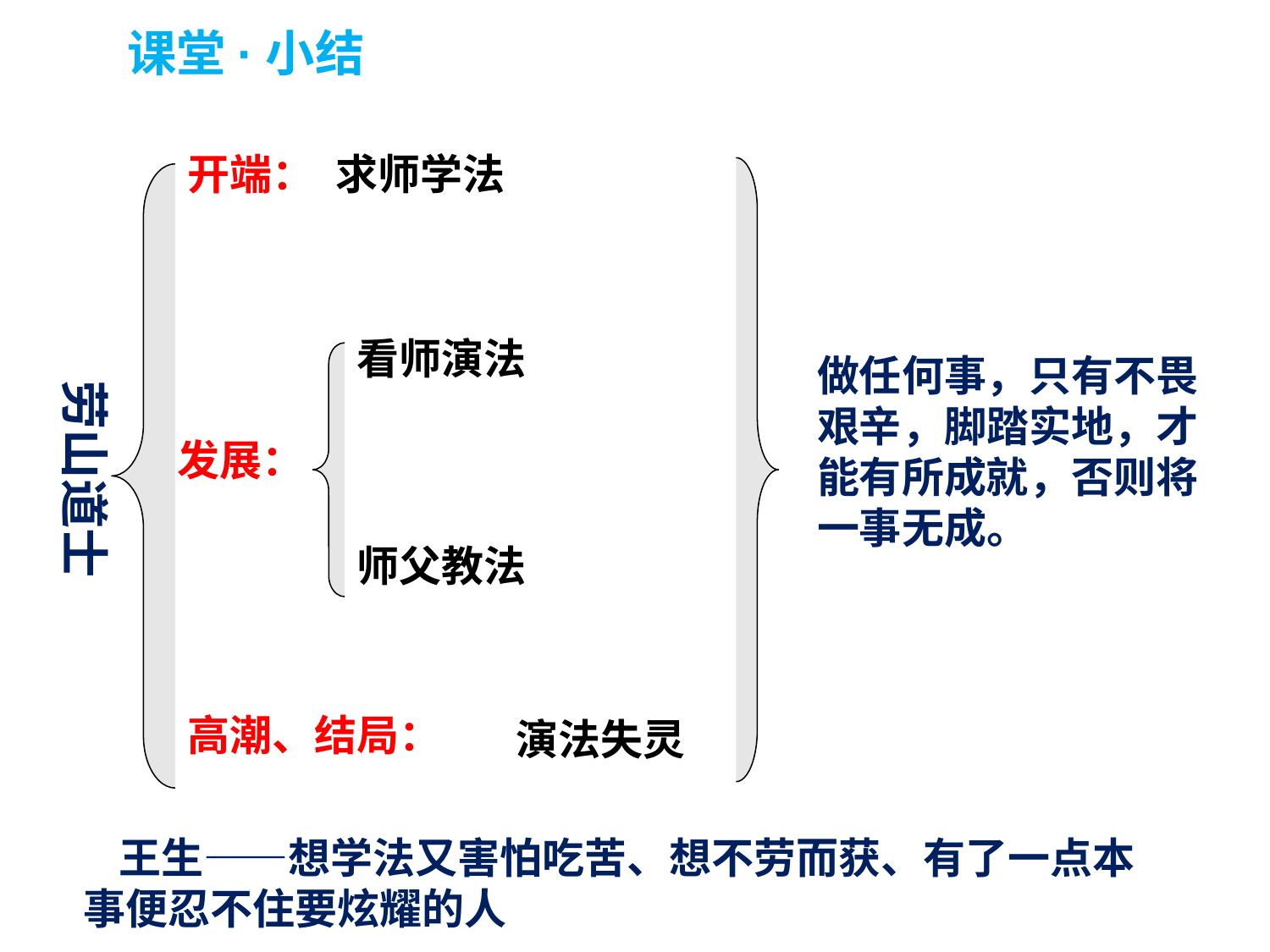

课堂·小结
开端：
求师学法

看师演法

做任何事，只有不畏艰辛，脚踏实地，才能有所成就，否则将一事无成。
劳山道士
发展：
师父教法
高潮、结局：
演法失灵
   王生——想学法又害怕吃苦、想不劳而获、有了一点本事便忍不住要炫耀的人